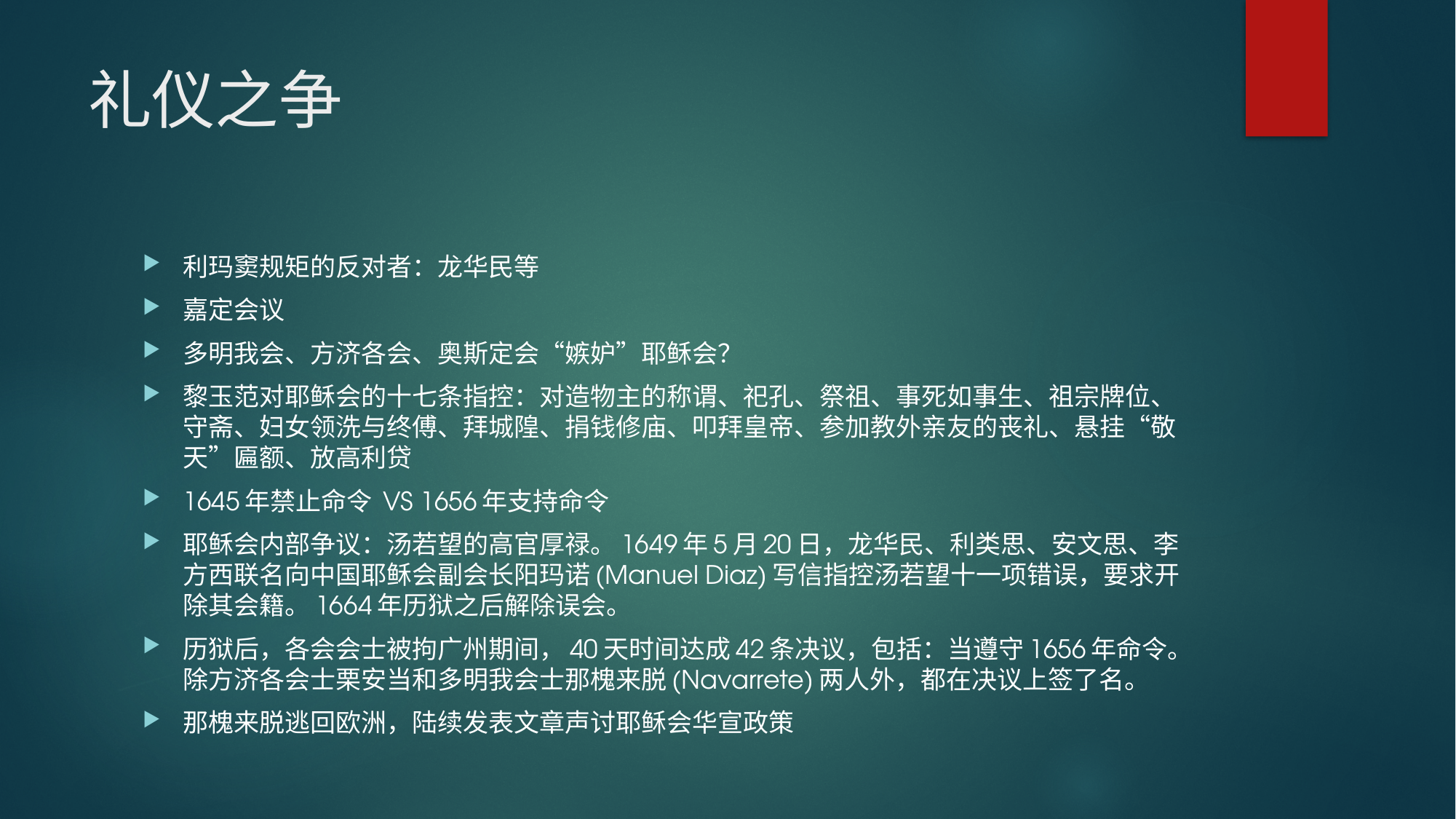

# 礼仪之争
利玛窦规矩的反对者：龙华民等
嘉定会议
多明我会、方济各会、奥斯定会“嫉妒”耶稣会？
黎玉范对耶稣会的十七条指控：对造物主的称谓、祀孔、祭祖、事死如事生、祖宗牌位、守斋、妇女领洗与终傅、拜城隍、捐钱修庙、叩拜皇帝、参加教外亲友的丧礼、悬挂“敬天”匾额、放高利贷
1645年禁止命令 VS 1656年支持命令
耶稣会内部争议：汤若望的高官厚禄。1649年5月20日，龙华民、利类思、安文思、李方西联名向中国耶稣会副会长阳玛诺(Manuel Diaz)写信指控汤若望十一项错误，要求开除其会籍。1664年历狱之后解除误会。
历狱后，各会会士被拘广州期间，40天时间达成42条决议，包括：当遵守1656年命令。除方济各会士栗安当和多明我会士那槐来脱(Navarrete)两人外，都在决议上签了名。
那槐来脱逃回欧洲，陆续发表文章声讨耶稣会华宣政策